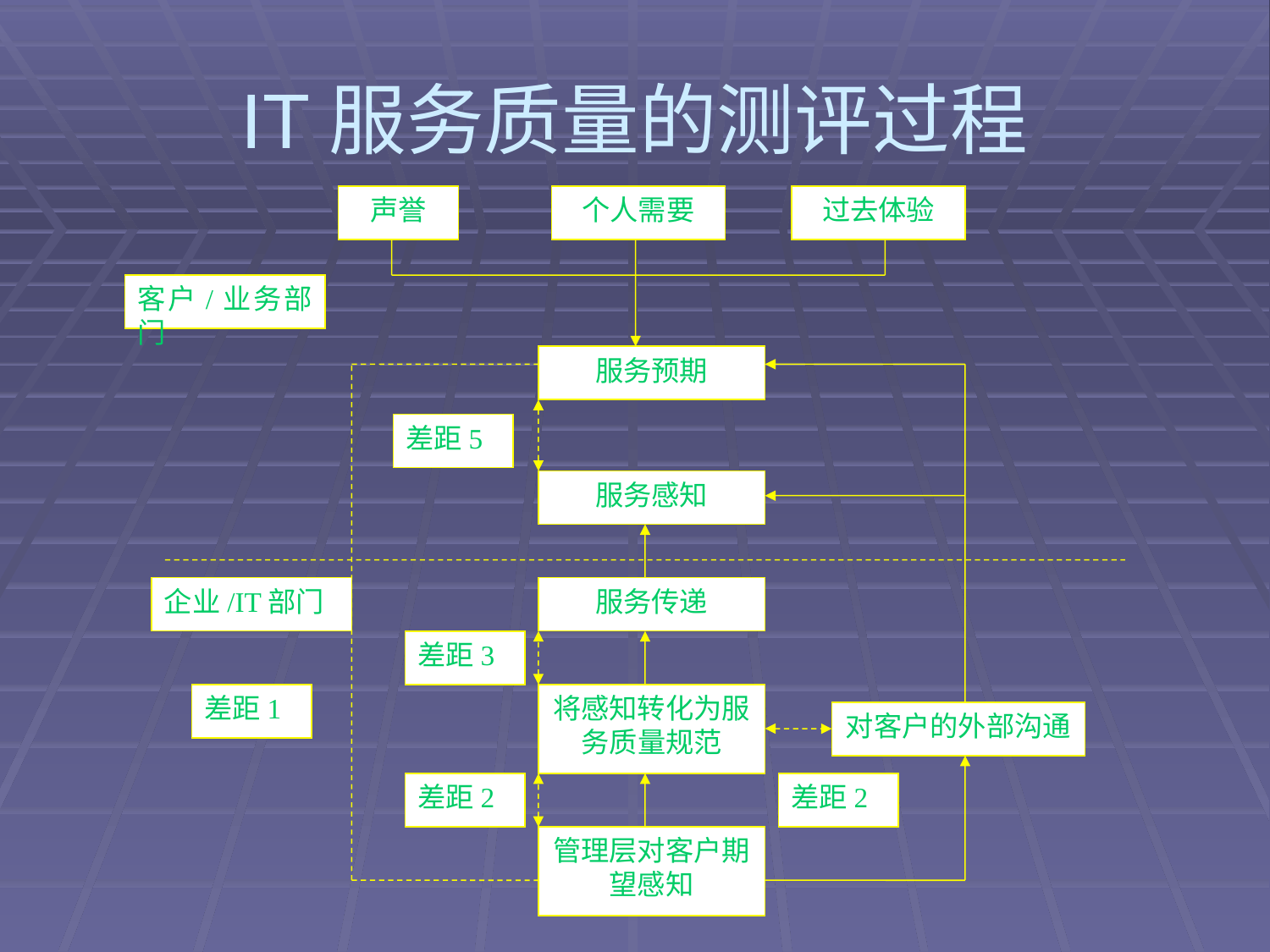

# IT服务质量的测评过程
声誉
个人需要
过去体验

客户/业务部门

服务预期

差距5
服务感知

企业/IT部门
服务传递
差距3

差距1
将感知转化为服务质量规范
对客户的外部沟通

差距2

差距2
管理层对客户期望感知